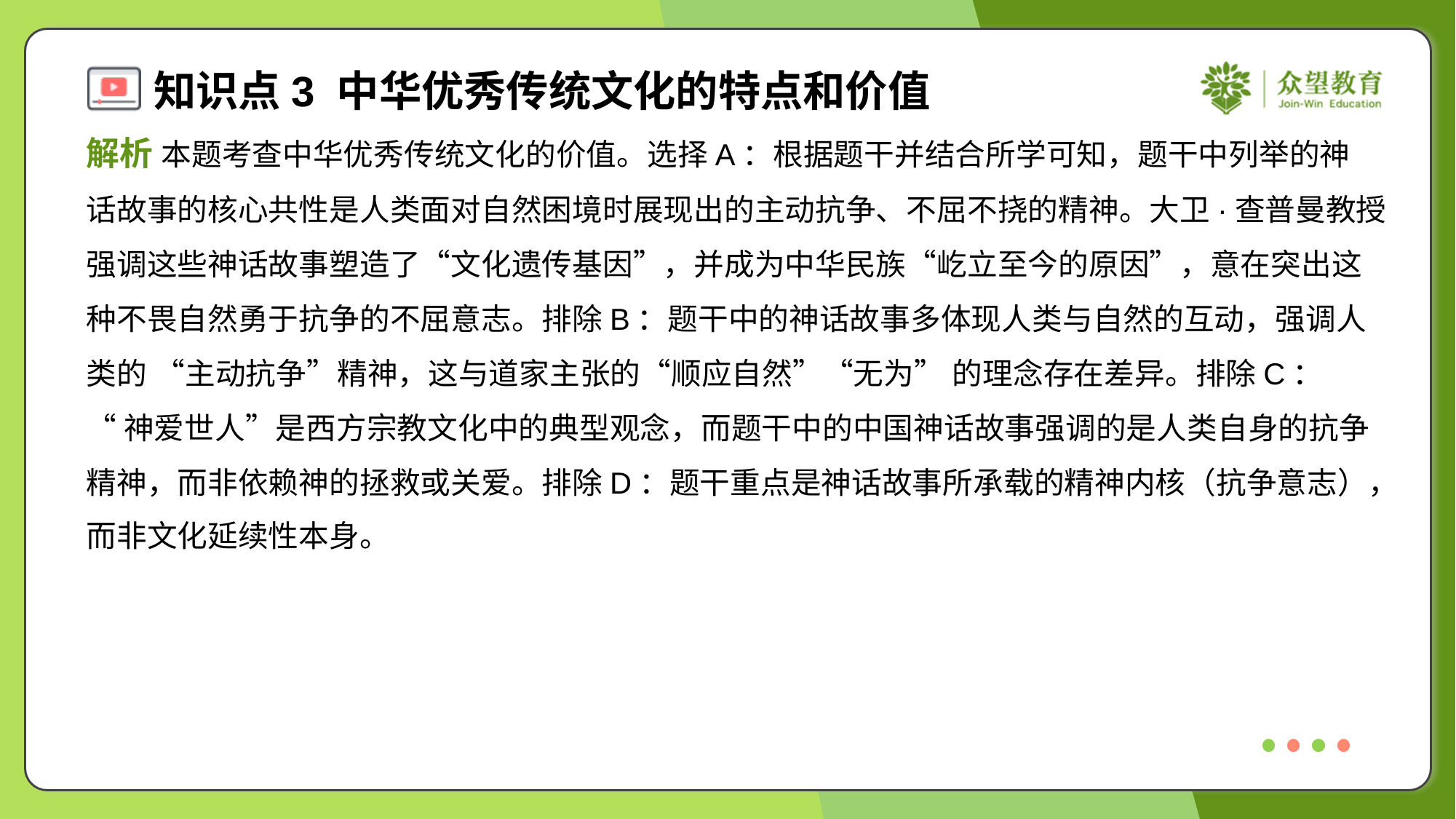

解析 本题考查中华优秀传统文化的价值。选择A：根据题干并结合所学可知，题干中列举的神
话故事的核心共性是人类面对自然困境时展现出的主动抗争、不屈不挠的精神。大卫·查普曼教授
强调这些神话故事塑造了“文化遗传基因”，并成为中华民族“屹立至今的原因”，意在突出这
种不畏自然勇于抗争的不屈意志。排除B：题干中的神话故事多体现人类与自然的互动，强调人
类的 “主动抗争”精神，这与道家主张的“顺应自然”“无为” 的理念存在差异。排除C：
“神爱世人”是西方宗教文化中的典型观念，而题干中的中国神话故事强调的是人类自身的抗争
精神，而非依赖神的拯救或关爱。排除D：题干重点是神话故事所承载的精神内核（抗争意志），
而非文化延续性本身。